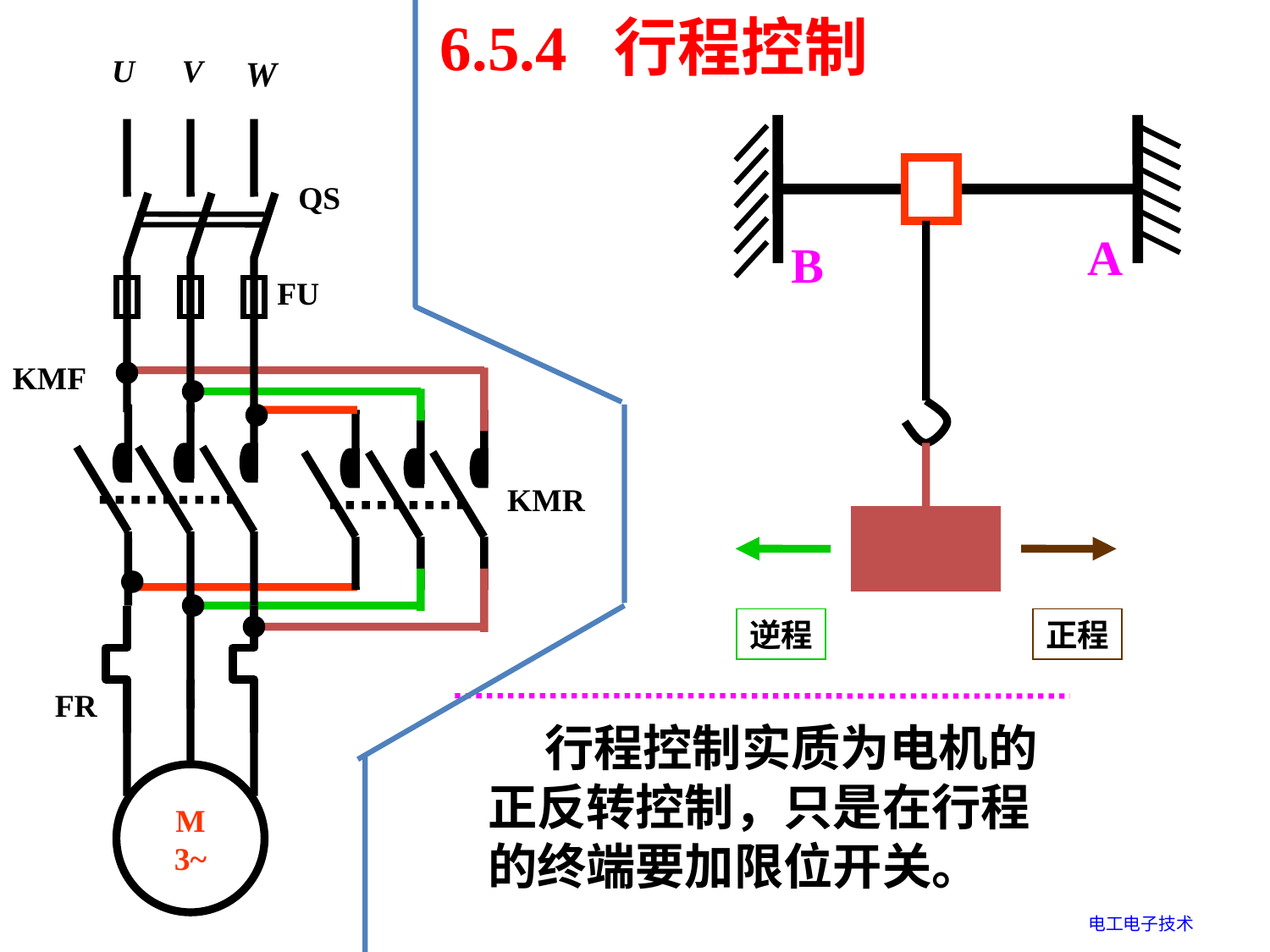

U
V
W

QS
FU
KMF

FR

M
3~

KMR

6.5.4  行程控制

A

B

逆程
正程

    行程控制实质为电机的
正反转控制，只是在行程
的终端要加限位开关。
电工电子技术